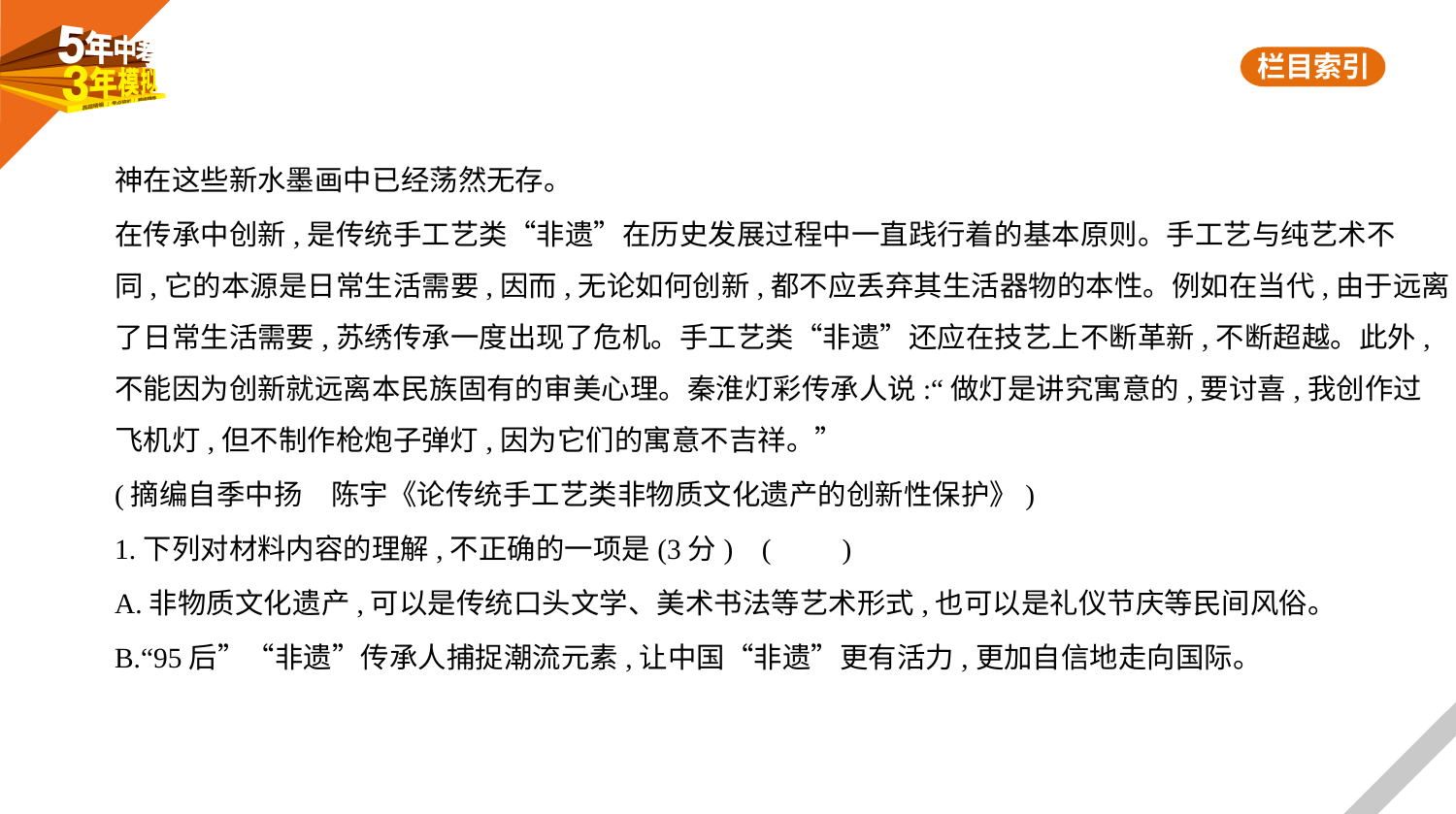

神在这些新水墨画中已经荡然无存。
在传承中创新,是传统手工艺类“非遗”在历史发展过程中一直践行着的基本原则。手工艺与纯艺术不
同,它的本源是日常生活需要,因而,无论如何创新,都不应丢弃其生活器物的本性。例如在当代,由于远离
了日常生活需要,苏绣传承一度出现了危机。手工艺类“非遗”还应在技艺上不断革新,不断超越。此外,
不能因为创新就远离本民族固有的审美心理。秦淮灯彩传承人说:“做灯是讲究寓意的,要讨喜,我创作过
飞机灯,但不制作枪炮子弹灯,因为它们的寓意不吉祥。”
(摘编自季中扬　陈宇《论传统手工艺类非物质文化遗产的创新性保护》)
1.下列对材料内容的理解,不正确的一项是(3分) (　　)
A.非物质文化遗产,可以是传统口头文学、美术书法等艺术形式,也可以是礼仪节庆等民间风俗。
B.“95后”“非遗”传承人捕捉潮流元素,让中国“非遗”更有活力,更加自信地走向国际。